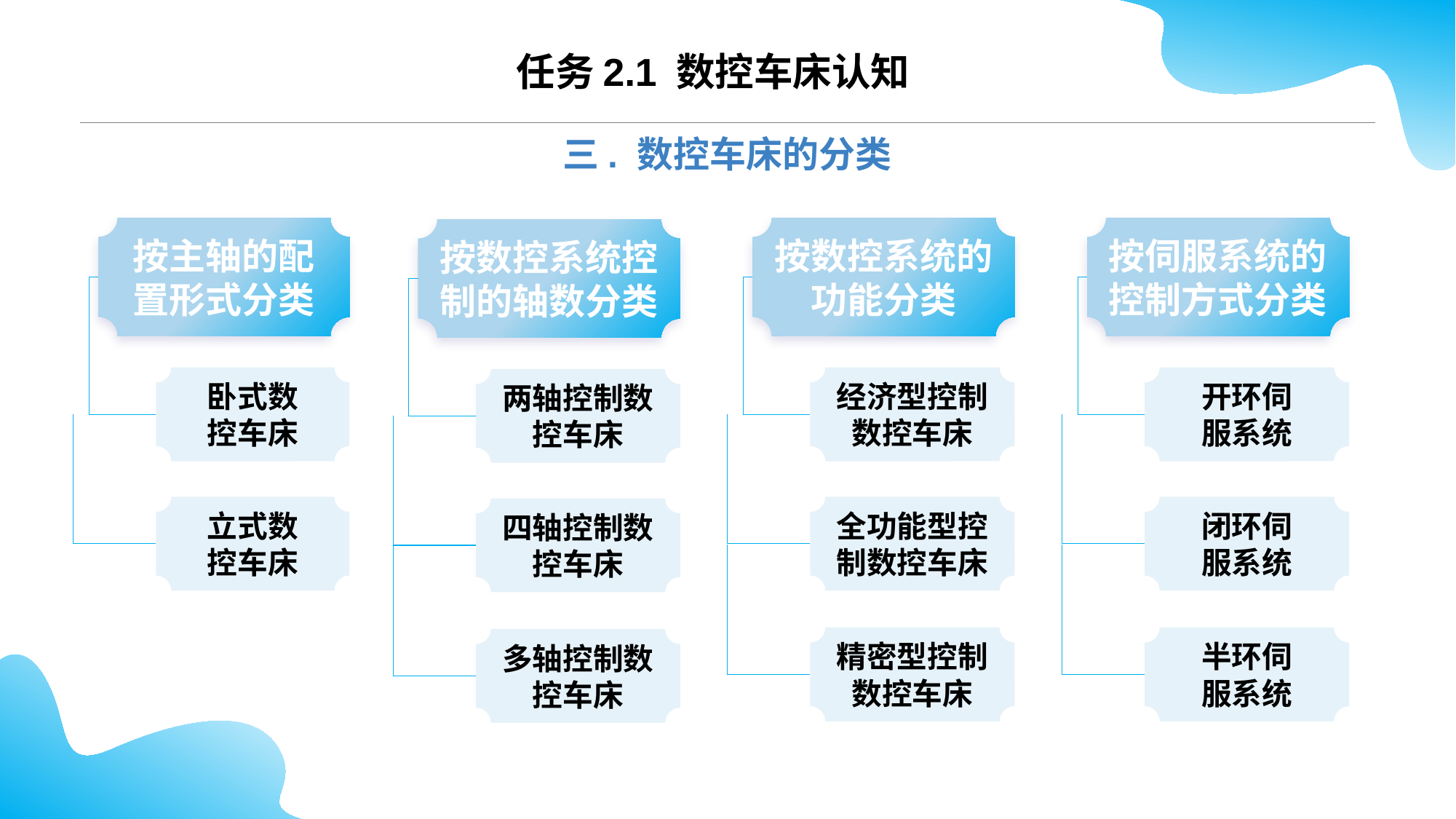

CONTENTS
任务2.1 数控车床认知
三. 数控车床的分类
按数控系统的
功能分类
按伺服系统的
控制方式分类
按主轴的配
置形式分类
按数控系统控
制的轴数分类
经济型控制数控车床
开环伺
服系统
卧式数
控车床
两轴控制数控车床
全功能型控制数控车床
闭环伺
服系统
立式数
控车床
四轴控制数
控车床
精密型控制数控车床
半环伺
服系统
多轴控制数
控车床